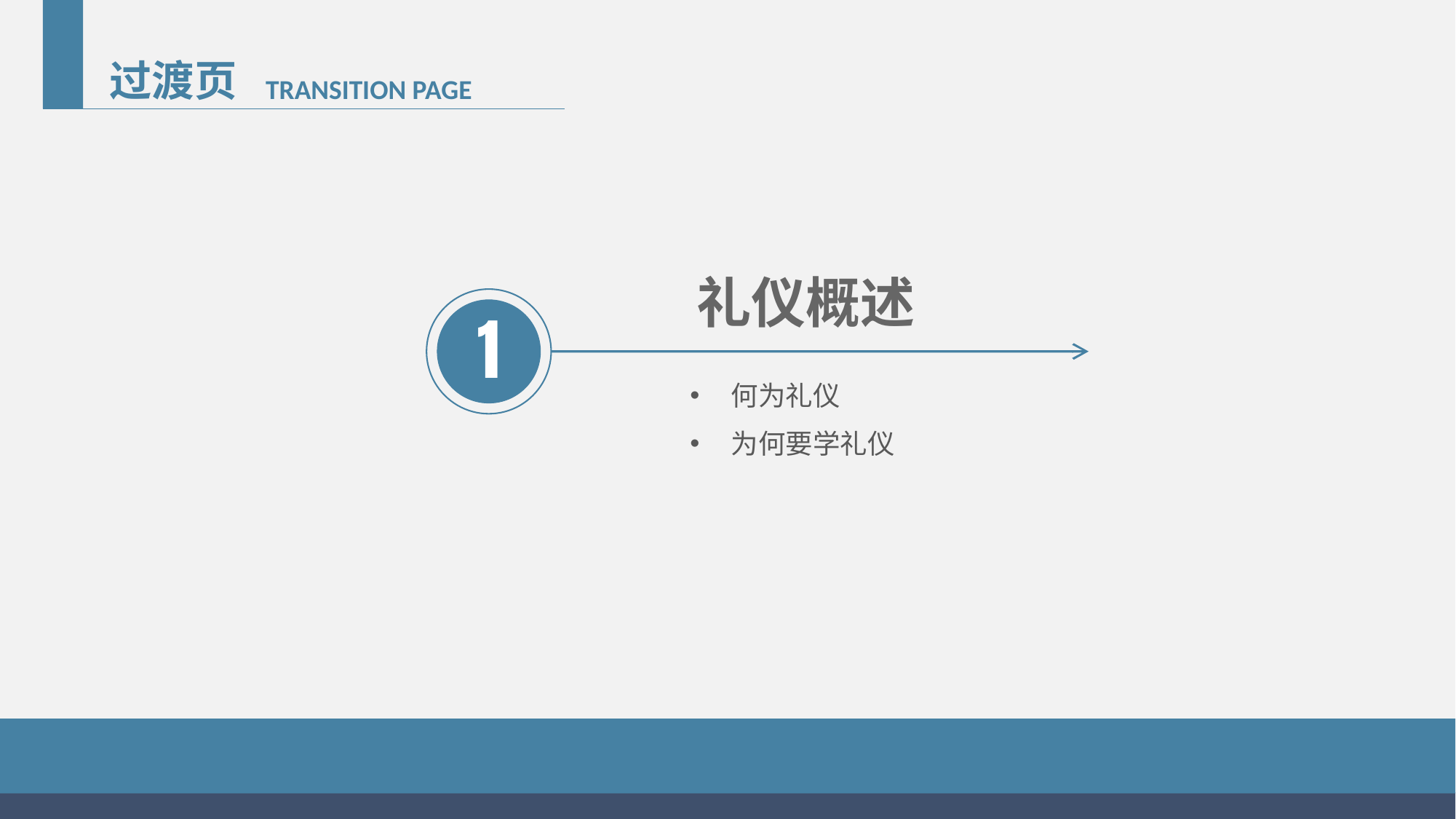

过渡页
TRANSITION PAGE
礼仪概述

1
何为礼仪
为何要学礼仪

—  3 —